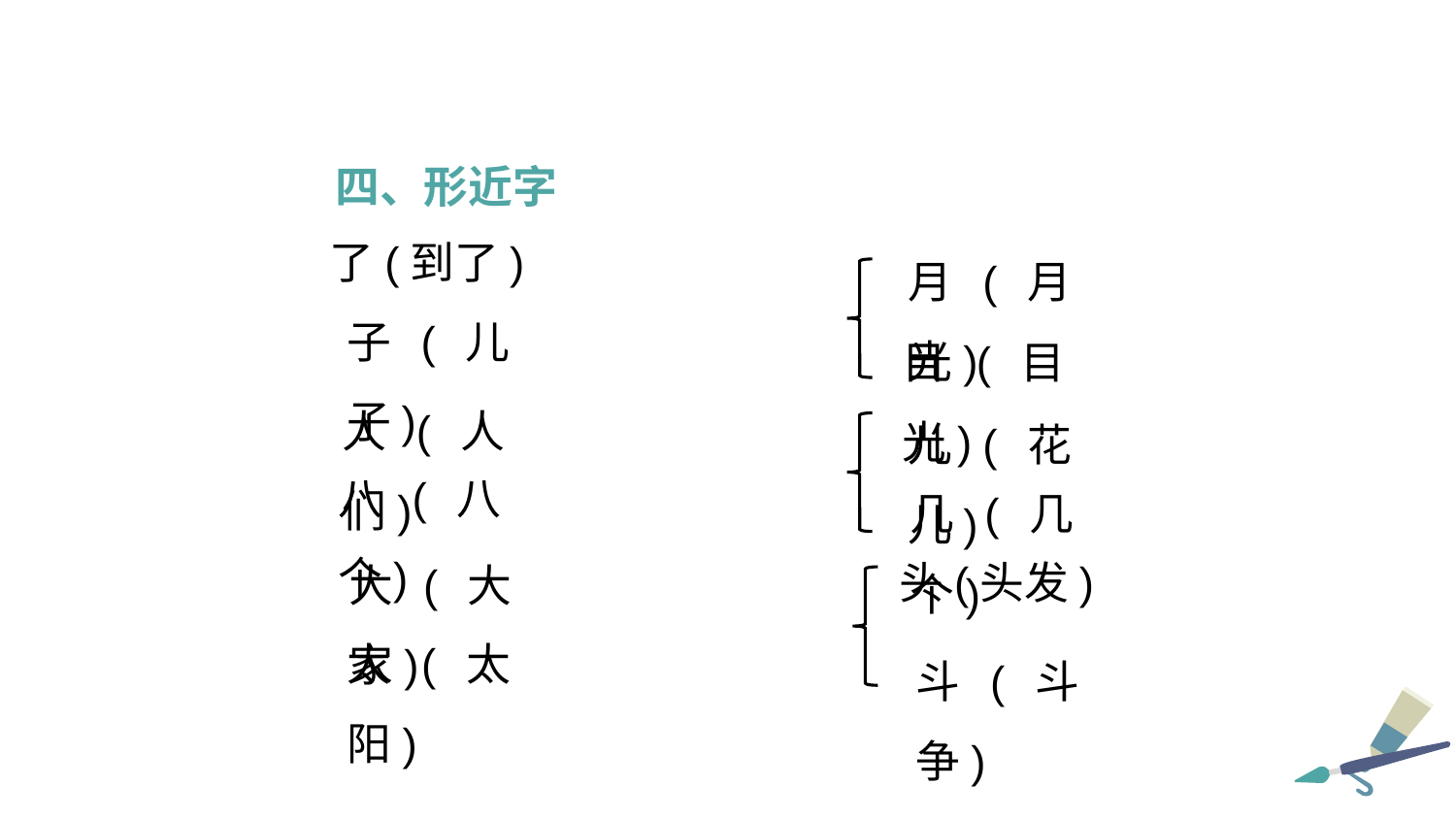

四、形近字

月(月光)
了(到了)

子(儿子)
目(目光)
人(人们)
儿(花儿)

八(八个)
几(几个)
大(大家)
头(头发)

太(太阳)
斗(斗争)